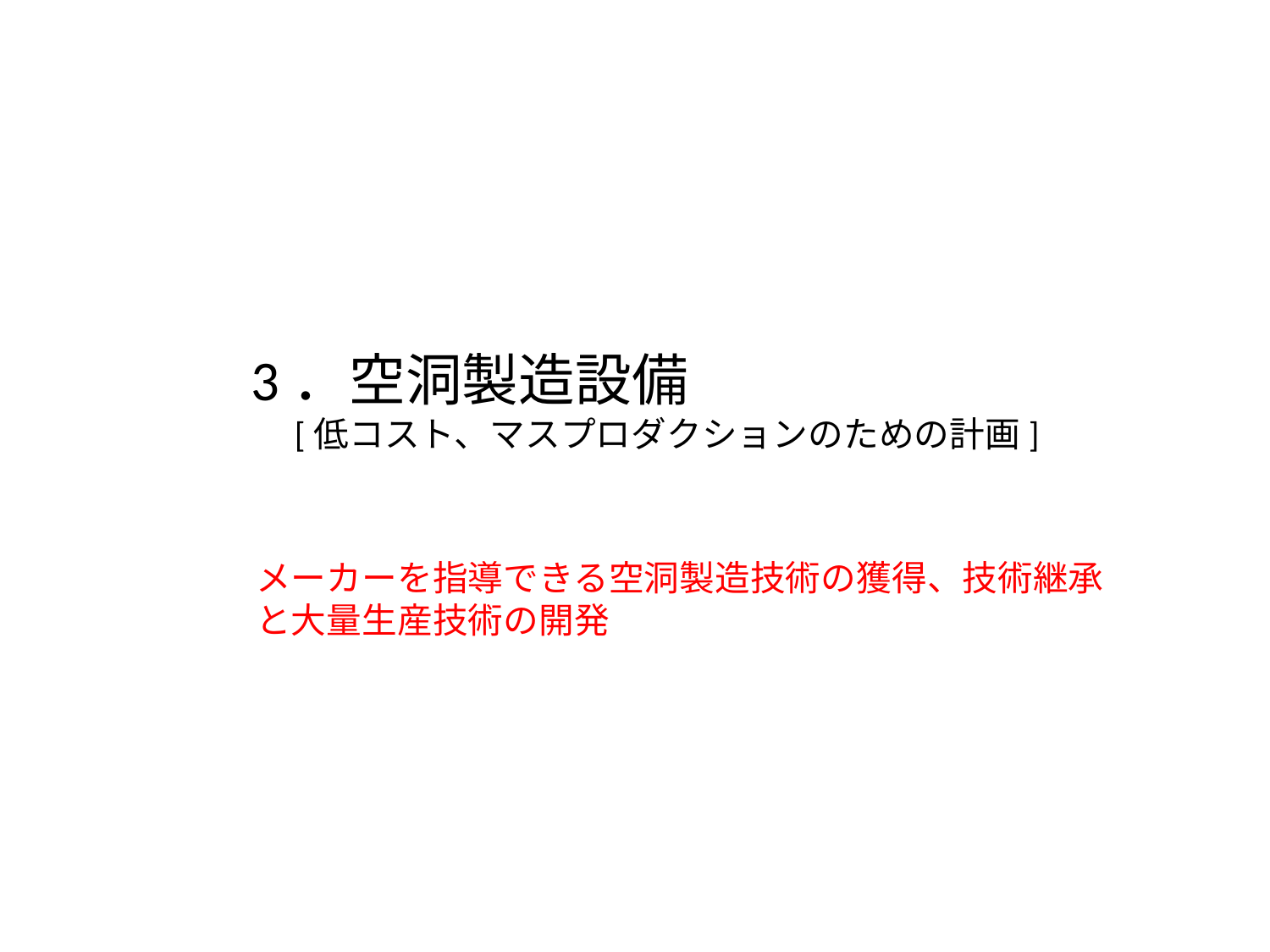

3．空洞製造設備
　[低コスト、マスプロダクションのための計画]

メーカーを指導できる空洞製造技術の獲得、技術継承
と大量生産技術の開発